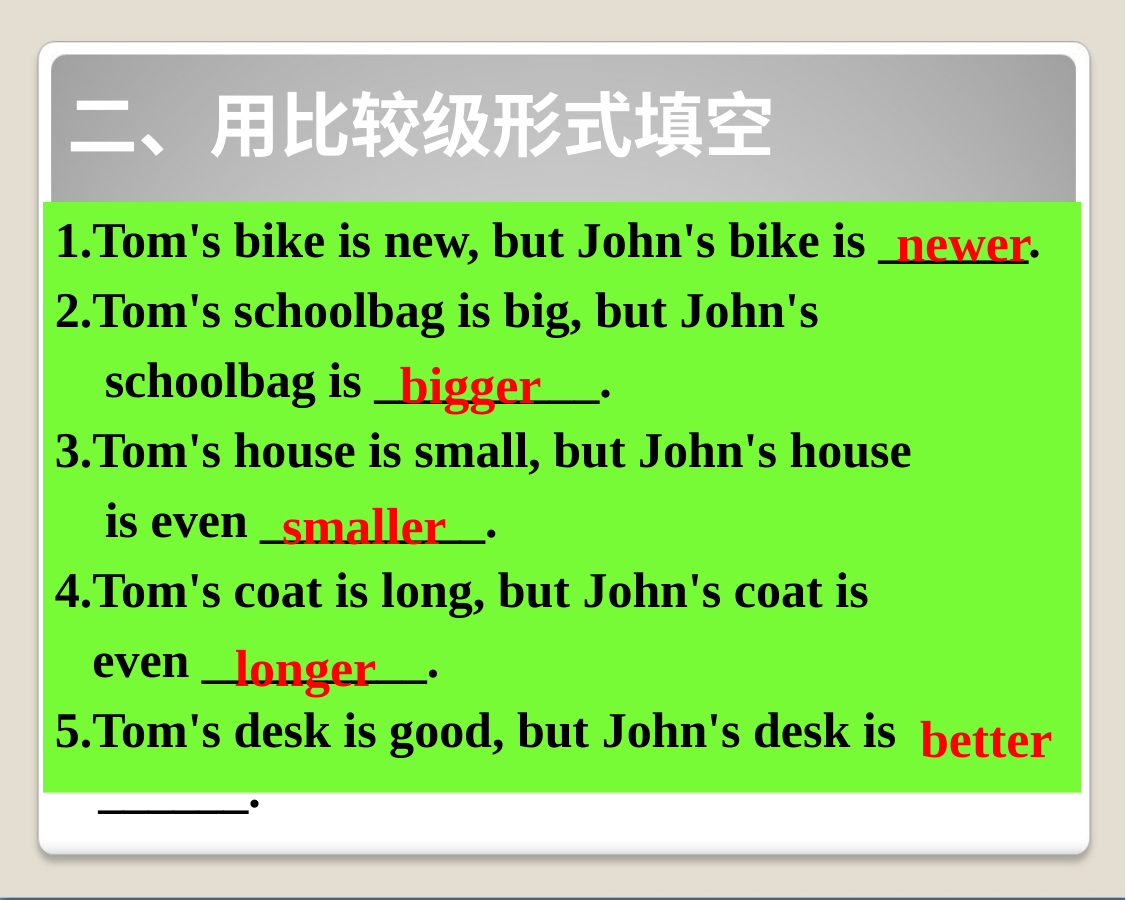

# 二、用比较级形式填空
newer
1.Tom's bike is new, but John's bike is ______.
2.Tom's schoolbag is big, but John's
    schoolbag is _________.
3.Tom's house is small, but John's house
    is even _________.
4.Tom's coat is long, but John's coat is
   even _________.
5.Tom's desk is good, but John's desk is ______.
bigger
smaller
longer
better